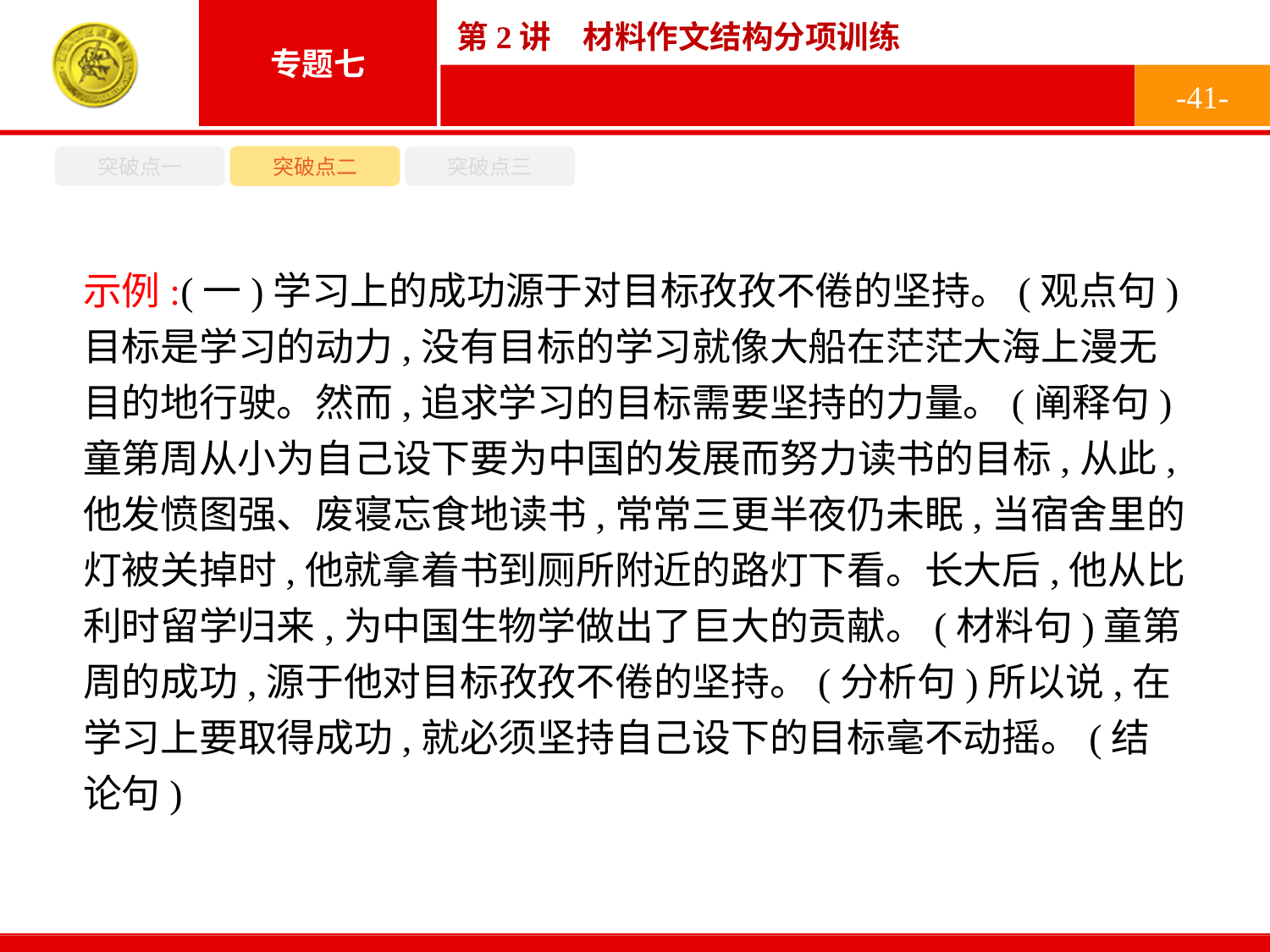

-41-
突破点一
突破点二
突破点三
示例:(一)学习上的成功源于对目标孜孜不倦的坚持。(观点句)目标是学习的动力,没有目标的学习就像大船在茫茫大海上漫无目的地行驶。然而,追求学习的目标需要坚持的力量。(阐释句)童第周从小为自己设下要为中国的发展而努力读书的目标,从此,他发愤图强、废寝忘食地读书,常常三更半夜仍未眠,当宿舍里的灯被关掉时,他就拿着书到厕所附近的路灯下看。长大后,他从比利时留学归来,为中国生物学做出了巨大的贡献。(材料句)童第周的成功,源于他对目标孜孜不倦的坚持。(分析句)所以说,在学习上要取得成功,就必须坚持自己设下的目标毫不动摇。(结论句)